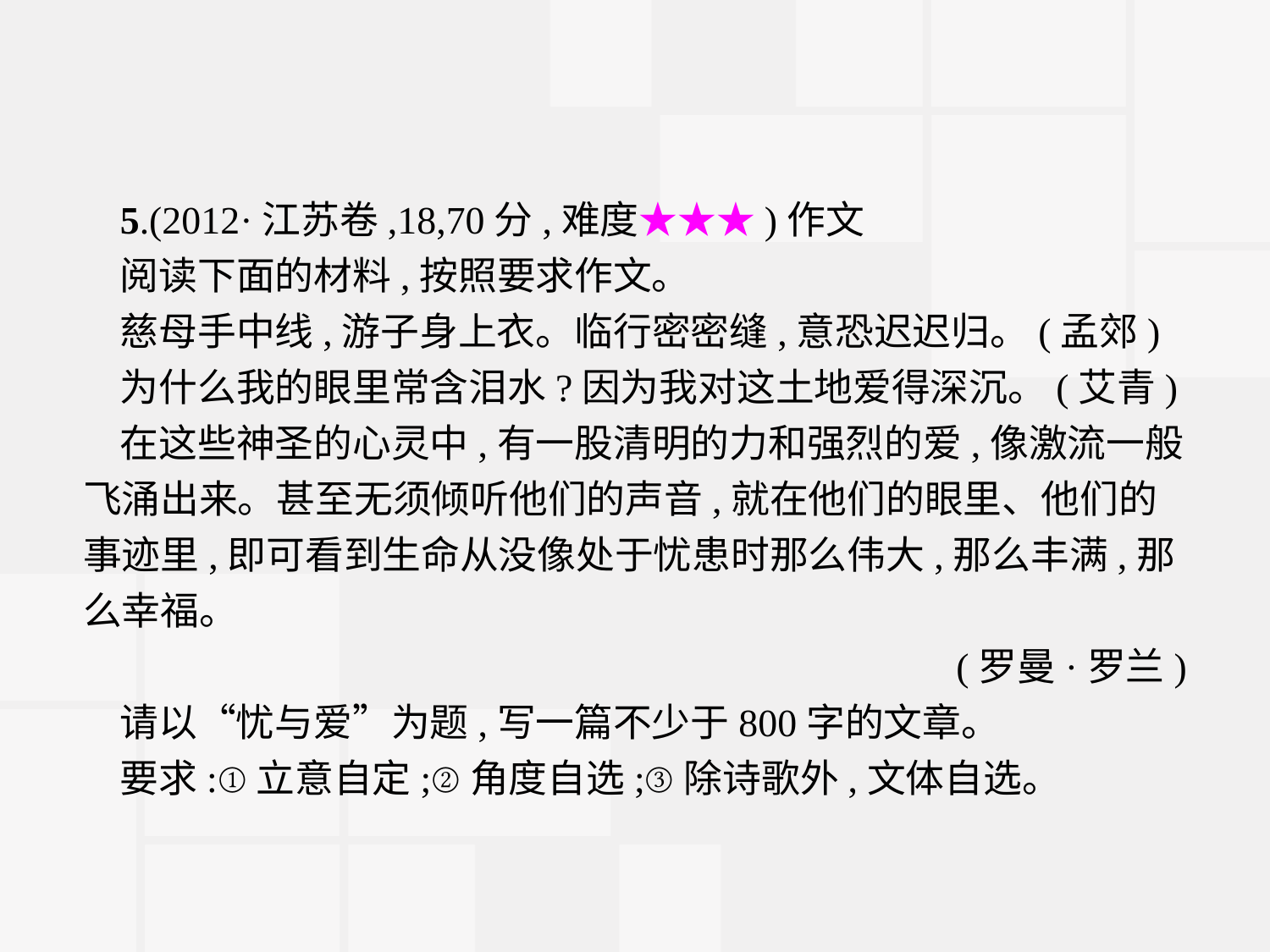

5.(2012·江苏卷,18,70分,难度★★★)作文
阅读下面的材料,按照要求作文。
慈母手中线,游子身上衣。临行密密缝,意恐迟迟归。(孟郊)
为什么我的眼里常含泪水?因为我对这土地爱得深沉。(艾青)
在这些神圣的心灵中,有一股清明的力和强烈的爱,像激流一般飞涌出来。甚至无须倾听他们的声音,就在他们的眼里、他们的事迹里,即可看到生命从没像处于忧患时那么伟大,那么丰满,那么幸福。
(罗曼·罗兰)
请以“忧与爱”为题,写一篇不少于800字的文章。
要求:①立意自定;②角度自选;③除诗歌外,文体自选。